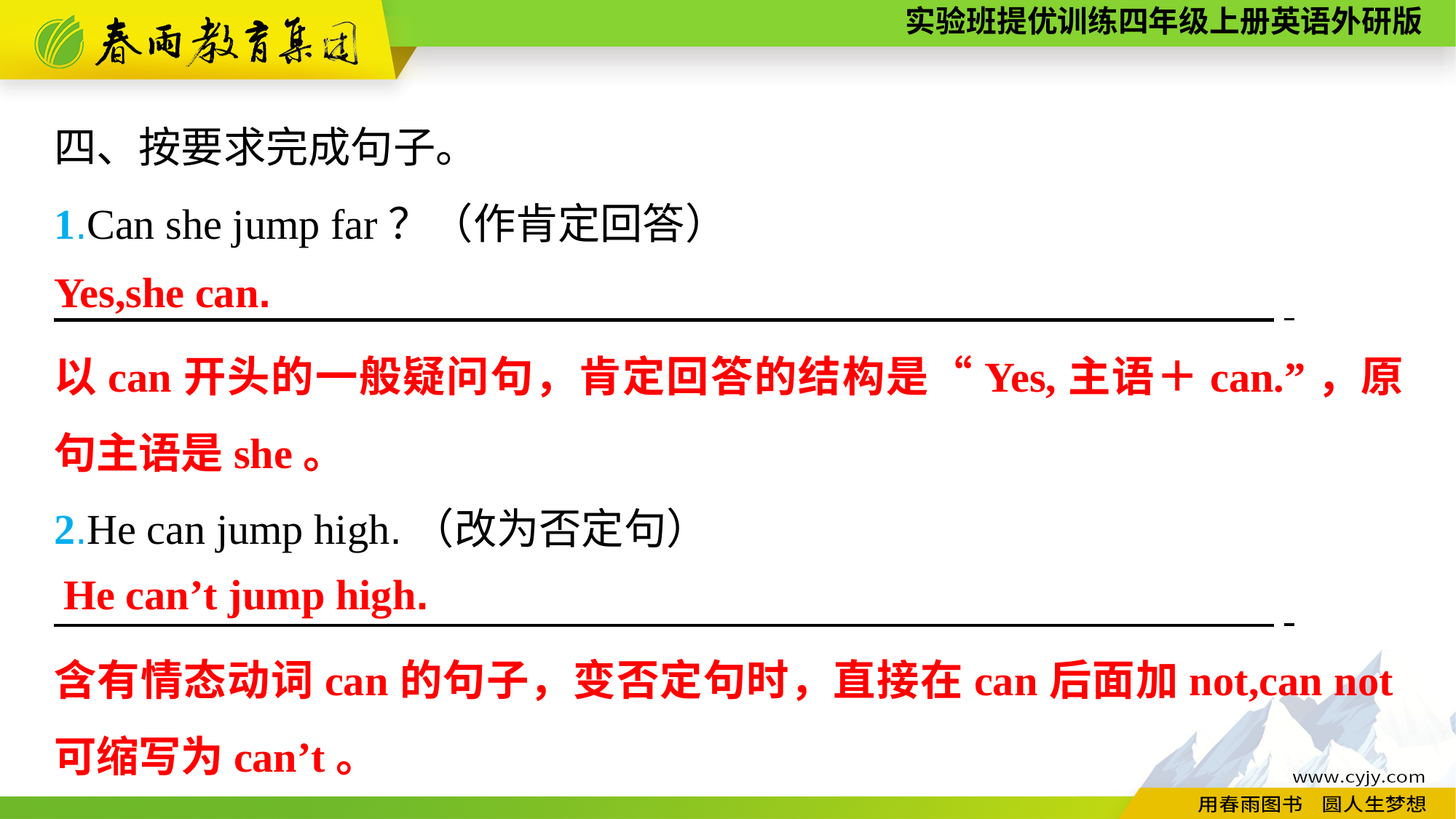

四、按要求完成句子。
1.Can she jump far？（作肯定回答）
　　　                                                                                                      　　　.

2.He can jump high.（改为否定句）
　　　                                                                                                      　　　.
Yes,she can.
以can开头的一般疑问句，肯定回答的结构是“Yes,主语＋can.”，原句主语是she。
He can’t jump high.
含有情态动词can的句子，变否定句时，直接在can后面加not,can not可缩写为can’t。